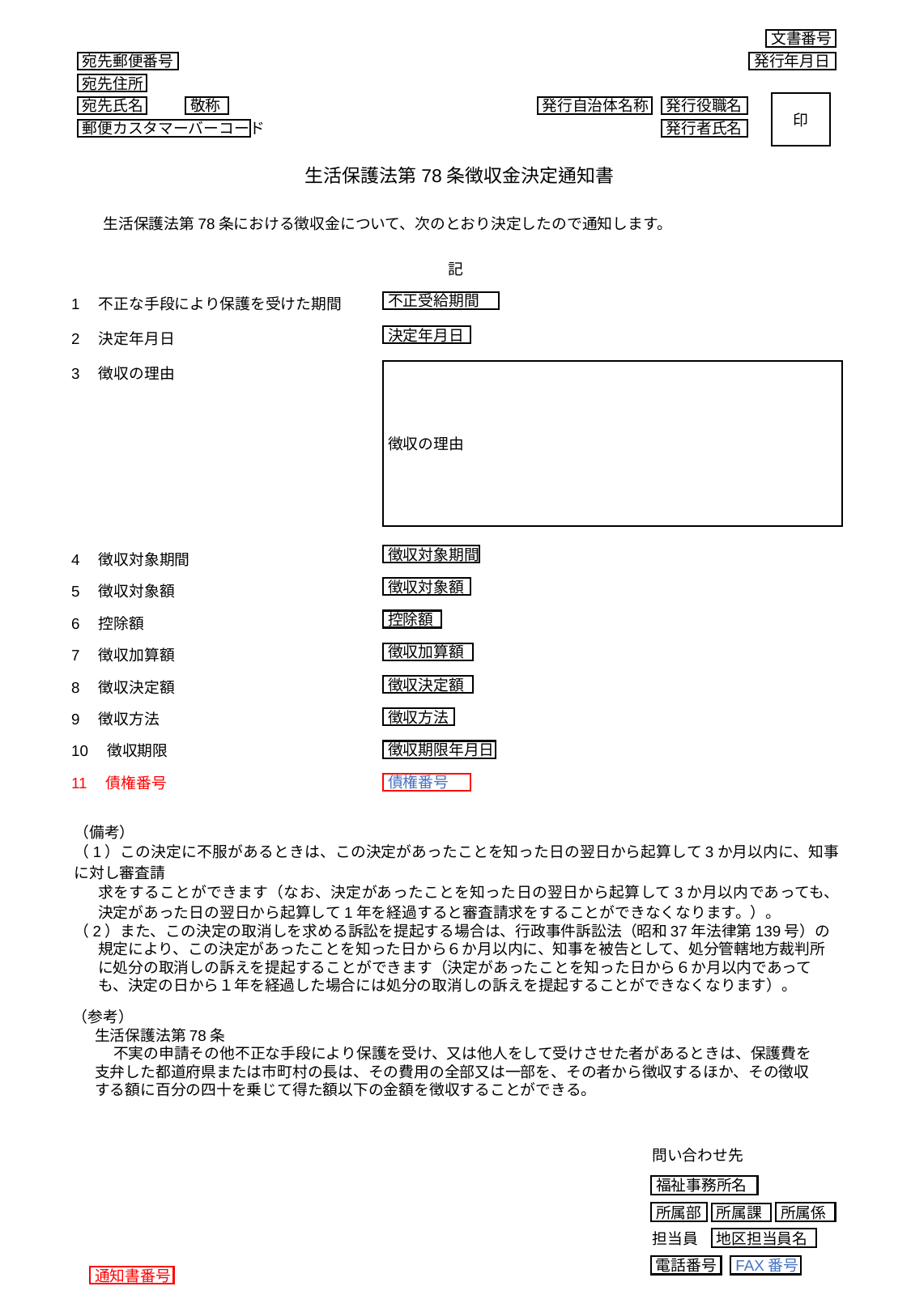

文書番号
発行年月日
宛先郵便番号
宛先住所
宛先氏名
敬称
郵便カスタマーバーコード
印
発行自治体名称
発行役職名
発行者氏名
生活保護法第78条徴収金決定通知書
　生活保護法第78条における徴収金について、次のとおり決定したので通知します。
記
1　不正な手段により保護を受けた期間
不正受給期間
2　決定年月日
決定年月日
3　徴収の理由
徴収の理由
4　徴収対象期間
徴収対象期間
5　徴収対象額
徴収対象額
6　控除額
控除額
7　徴収加算額
徴収加算額
8　徴収決定額
徴収決定額
9　徴収方法
徴収方法
10　徴収期限
徴収期限年月日
11　債権番号
債権番号
（備考）
（1）この決定に不服があるときは、この決定があったことを知った日の翌日から起算して3か月以内に、知事に対し審査請
求をすることができます（なお、決定があったことを知った日の翌日から起算して3か月以内であっても、決定があった日の翌日から起算して1年を経過すると審査請求をすることができなくなります。）。
（2）また、この決定の取消しを求める訴訟を提起する場合は、行政事件訴訟法（昭和37年法律第139号）の規定により、この決定があったことを知った日から６か月以内に、知事を被告として、処分管轄地方裁判所に処分の取消しの訴えを提起することができます（決定があったことを知った日から６か月以内であっても、決定の日から１年を経過した場合には処分の取消しの訴えを提起することができなくなります）。
（参考）
生活保護法第78条
　 不実の申請その他不正な手段により保護を受け、又は他人をして受けさせた者があるときは、保護費を支弁した都道府県または市町村の長は、その費用の全部又は一部を、その者から徴収するほか、その徴収する額に百分の四十を乗じて得た額以下の金額を徴収することができる。
問い合わせ先
福祉事務所名
所属部
所属係
所属課
担当員
地区担当員名
電話番号
FAX番号
通知書番号